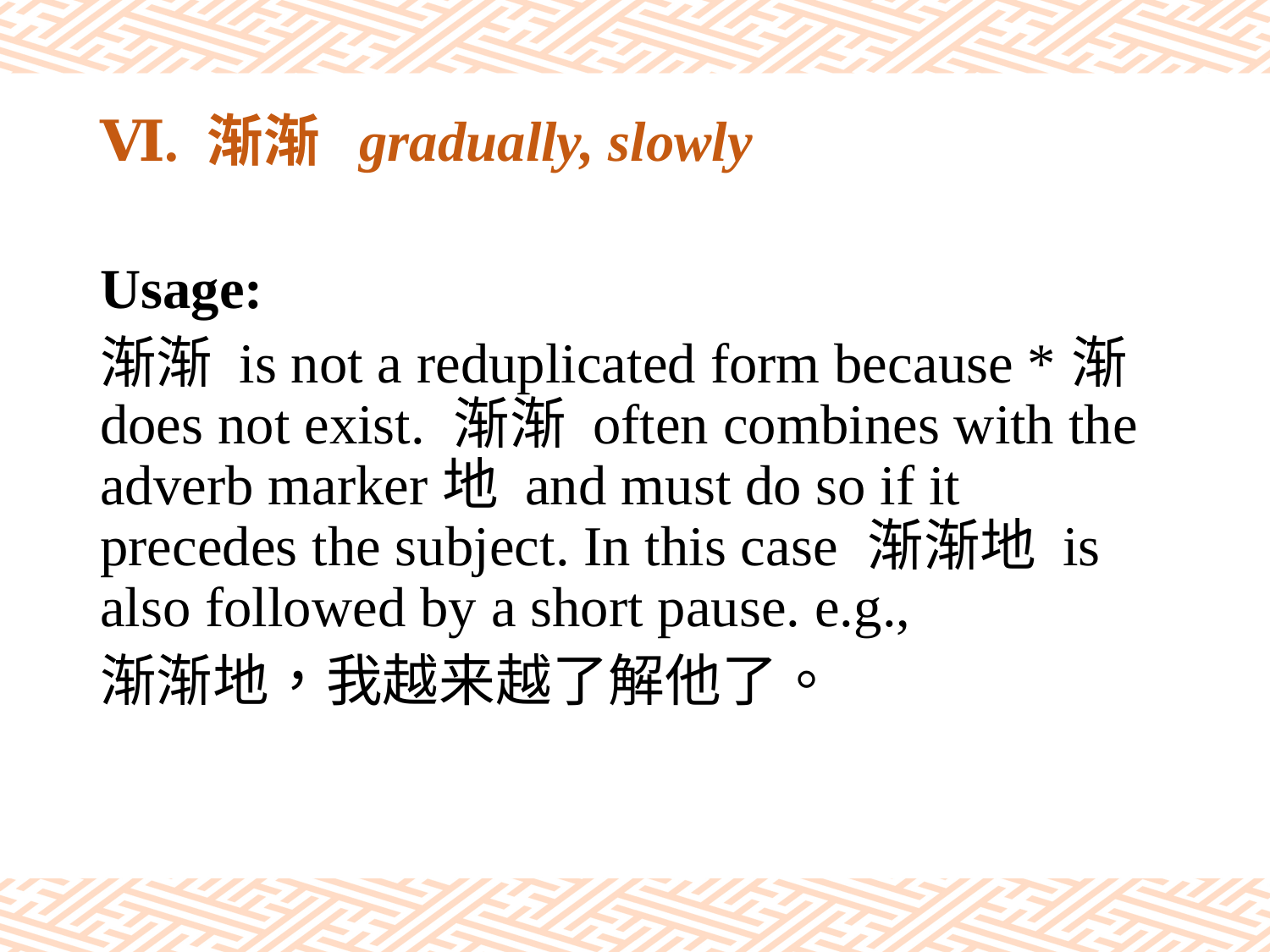

# Ⅵ. 渐渐  gradually, slowly
Usage:
渐渐 is not a reduplicated form because *渐does not exist. 渐渐 often combines with the adverb marker地 and must do so if it precedes the subject. In this case 渐渐地 is also followed by a short pause. e.g.,
渐渐地，我越来越了解他了。